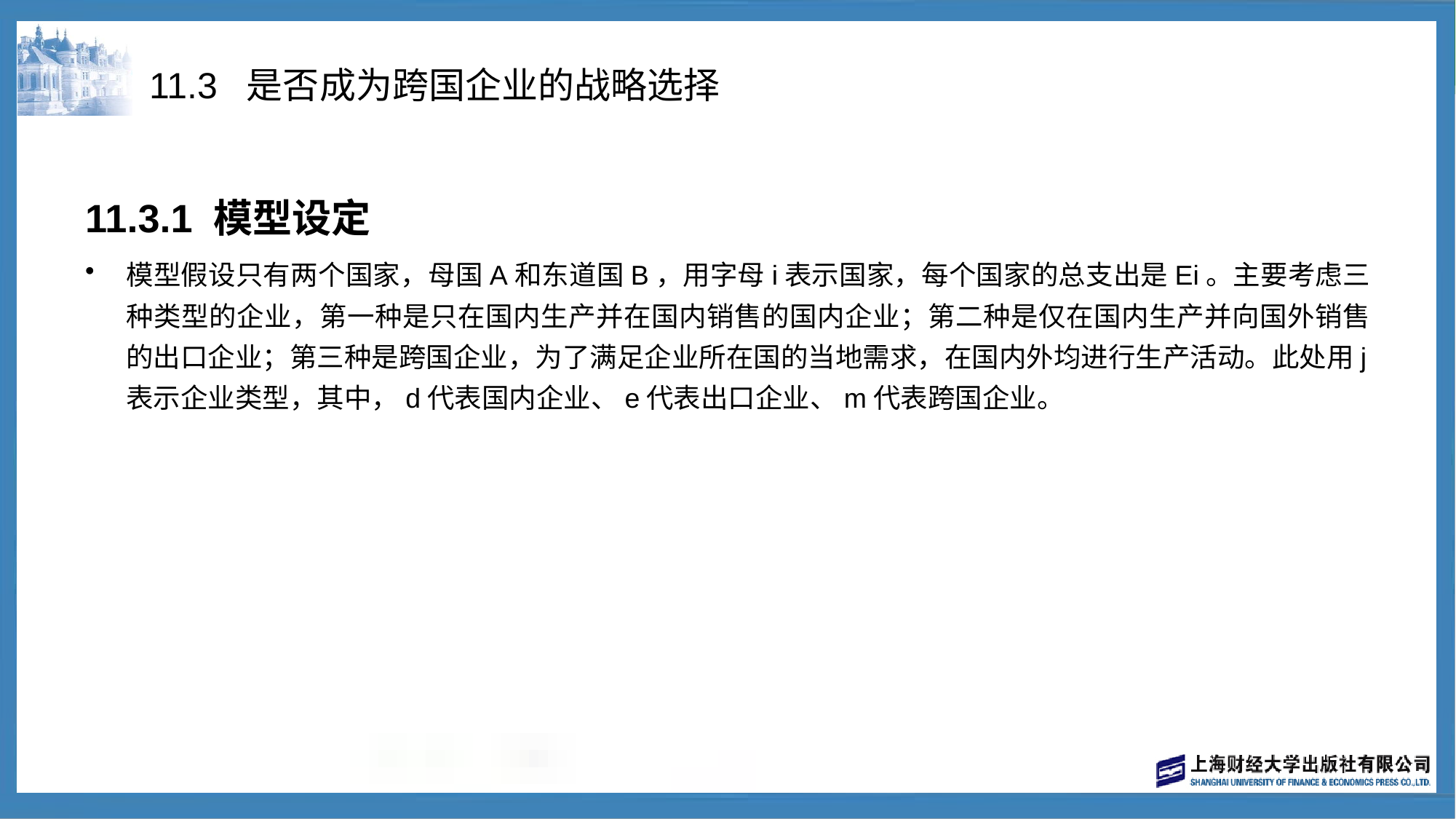

# 11.3  是否成为跨国企业的战略选择
11.3.1 模型设定
模型假设只有两个国家，母国A和东道国B，用字母i表示国家，每个国家的总支出是Ei。主要考虑三种类型的企业，第一种是只在国内生产并在国内销售的国内企业；第二种是仅在国内生产并向国外销售的出口企业；第三种是跨国企业，为了满足企业所在国的当地需求，在国内外均进行生产活动。此处用j表示企业类型，其中，d代表国内企业、e代表出口企业、m代表跨国企业。